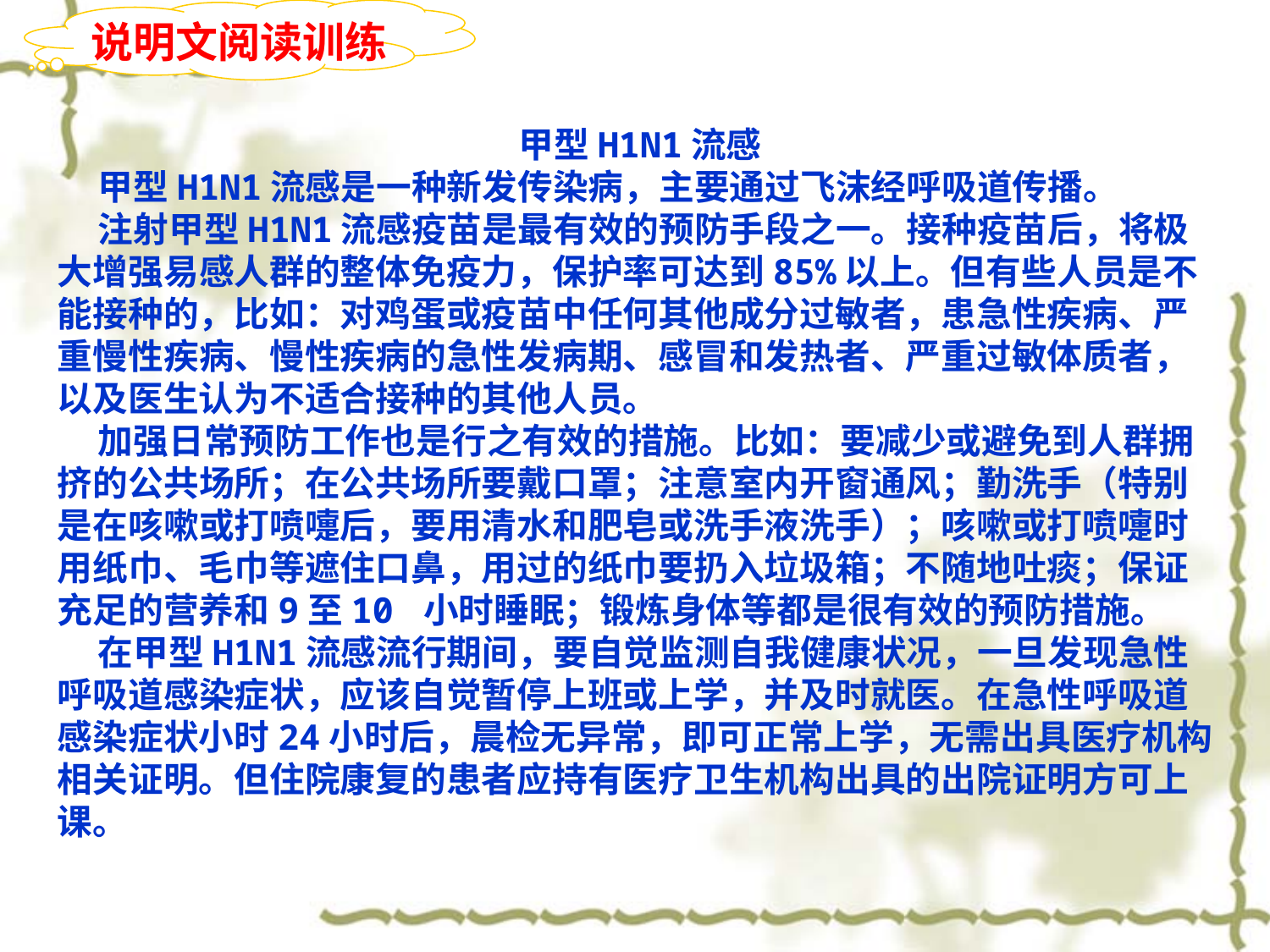

说明文阅读训练
甲型H1N1流感
    甲型H1N1流感是一种新发传染病，主要通过飞沫经呼吸道传播。
    注射甲型H1N1流感疫苗是最有效的预防手段之一。接种疫苗后，将极大增强易感人群的整体免疫力，保护率可达到85%以上。但有些人员是不能接种的，比如：对鸡蛋或疫苗中任何其他成分过敏者，患急性疾病、严重慢性疾病、慢性疾病的急性发病期、感冒和发热者、严重过敏体质者，以及医生认为不适合接种的其他人员。
    加强日常预防工作也是行之有效的措施。比如：要减少或避免到人群拥挤的公共场所；在公共场所要戴口罩；注意室内开窗通风；勤洗手（特别是在咳嗽或打喷嚏后，要用清水和肥皂或洗手液洗手）；咳嗽或打喷嚏时用纸巾、毛巾等遮住口鼻，用过的纸巾要扔入垃圾箱；不随地吐痰；保证充足的营养和9至10 小时睡眠；锻炼身体等都是很有效的预防措施。
    在甲型H1N1流感流行期间，要自觉监测自我健康状况，一旦发现急性呼吸道感染症状，应该自觉暂停上班或上学，并及时就医。在急性呼吸道感染症状小时24小时后，晨检无异常，即可正常上学，无需出具医疗机构相关证明。但住院康复的患者应持有医疗卫生机构出具的出院证明方可上课。